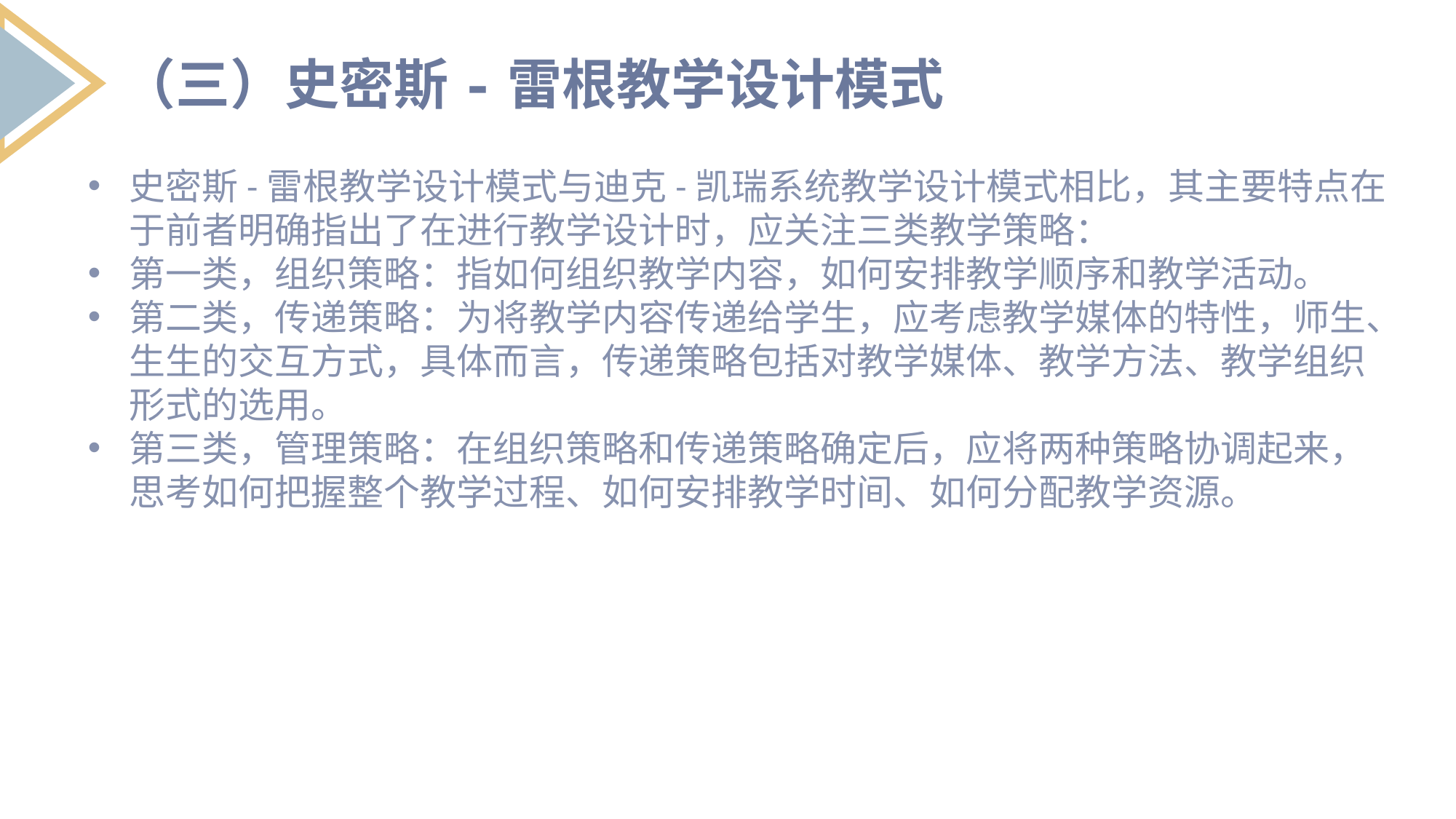

（三）史密斯-雷根教学设计模式

史密斯-雷根教学设计模式与迪克-凯瑞系统教学设计模式相比，其主要特点在于前者明确指出了在进行教学设计时，应关注三类教学策略：
第一类，组织策略：指如何组织教学内容，如何安排教学顺序和教学活动。
第二类，传递策略：为将教学内容传递给学生，应考虑教学媒体的特性，师生、生生的交互方式，具体而言，传递策略包括对教学媒体、教学方法、教学组织形式的选用。
第三类，管理策略：在组织策略和传递策略确定后，应将两种策略协调起来，思考如何把握整个教学过程、如何安排教学时间、如何分配教学资源。